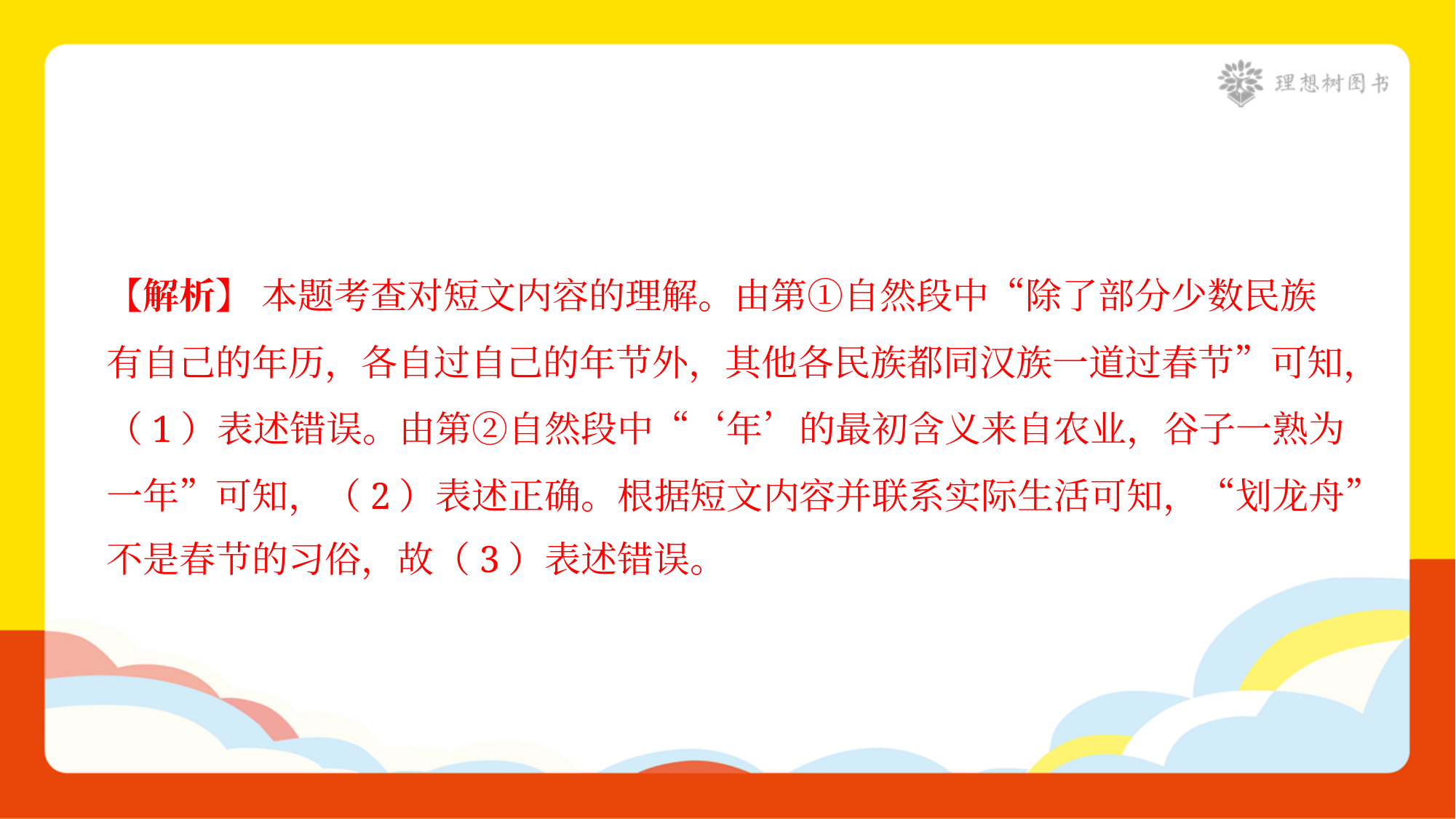

【解析】 本题考查对短文内容的理解。由第①自然段中“除了部分少数民族
有自己的年历，各自过自己的年节外，其他各民族都同汉族一道过春节”可知，
（1）表述错误。由第②自然段中“‘年’的最初含义来自农业，谷子一熟为
一年”可知，（2）表述正确。根据短文内容并联系实际生活可知，“划龙舟”
不是春节的习俗，故（3）表述错误。